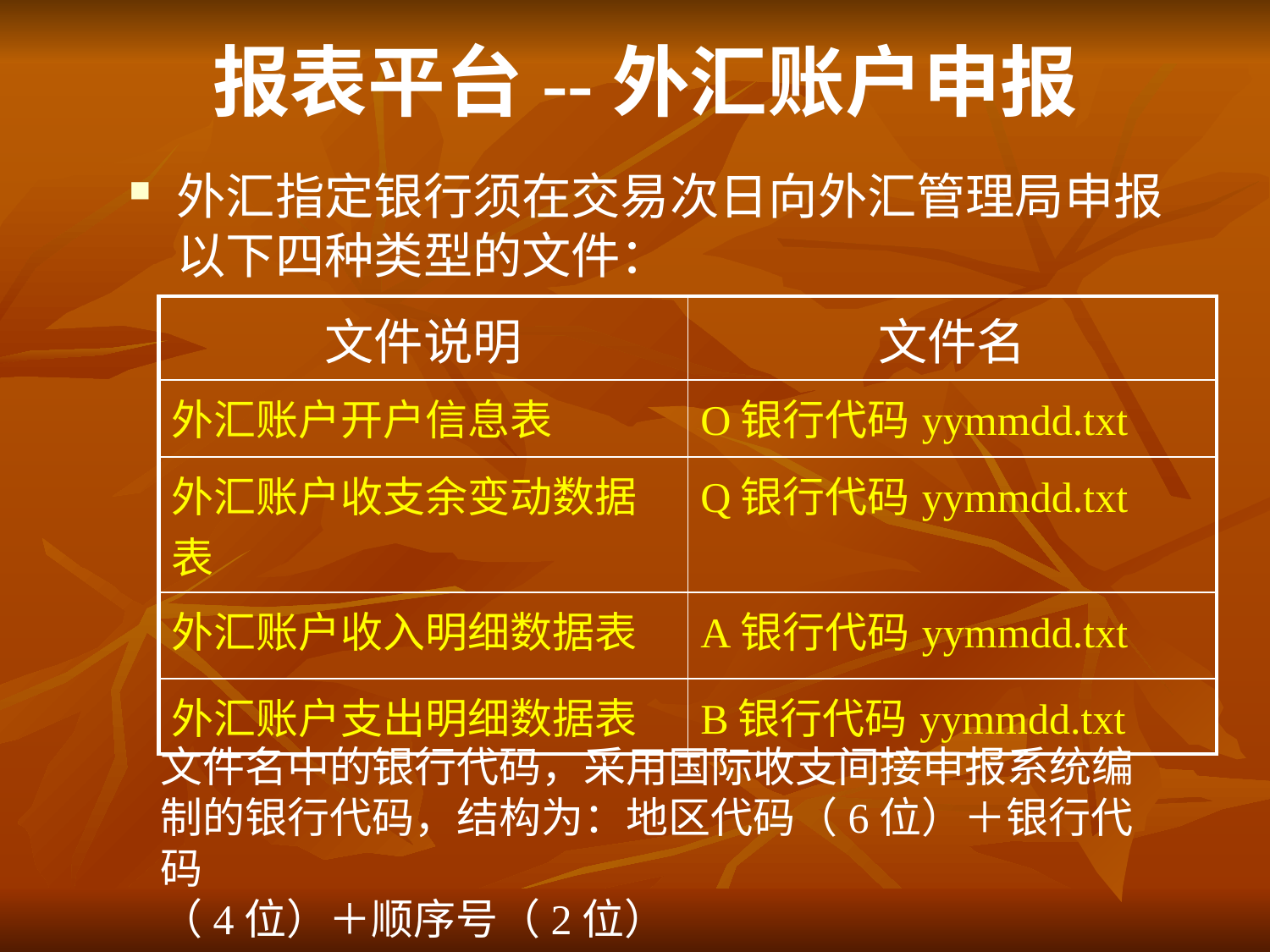

# 报表平台--外汇账户申报
外汇指定银行须在交易次日向外汇管理局申报以下四种类型的文件：

| 文件说明 | 文件名 |
| --- | --- |
| 外汇账户开户信息表 | O银行代码yymmdd.txt |
| 外汇账户收支余变动数据表 | Q银行代码yymmdd.txt |
| 外汇账户收入明细数据表 | A银行代码yymmdd.txt |
| 外汇账户支出明细数据表 | B银行代码yymmdd.txt |
文件名中的银行代码，采用国际收支间接申报系统编
制的银行代码，结构为：地区代码（6位）＋银行代码
（4位）＋顺序号（2位）